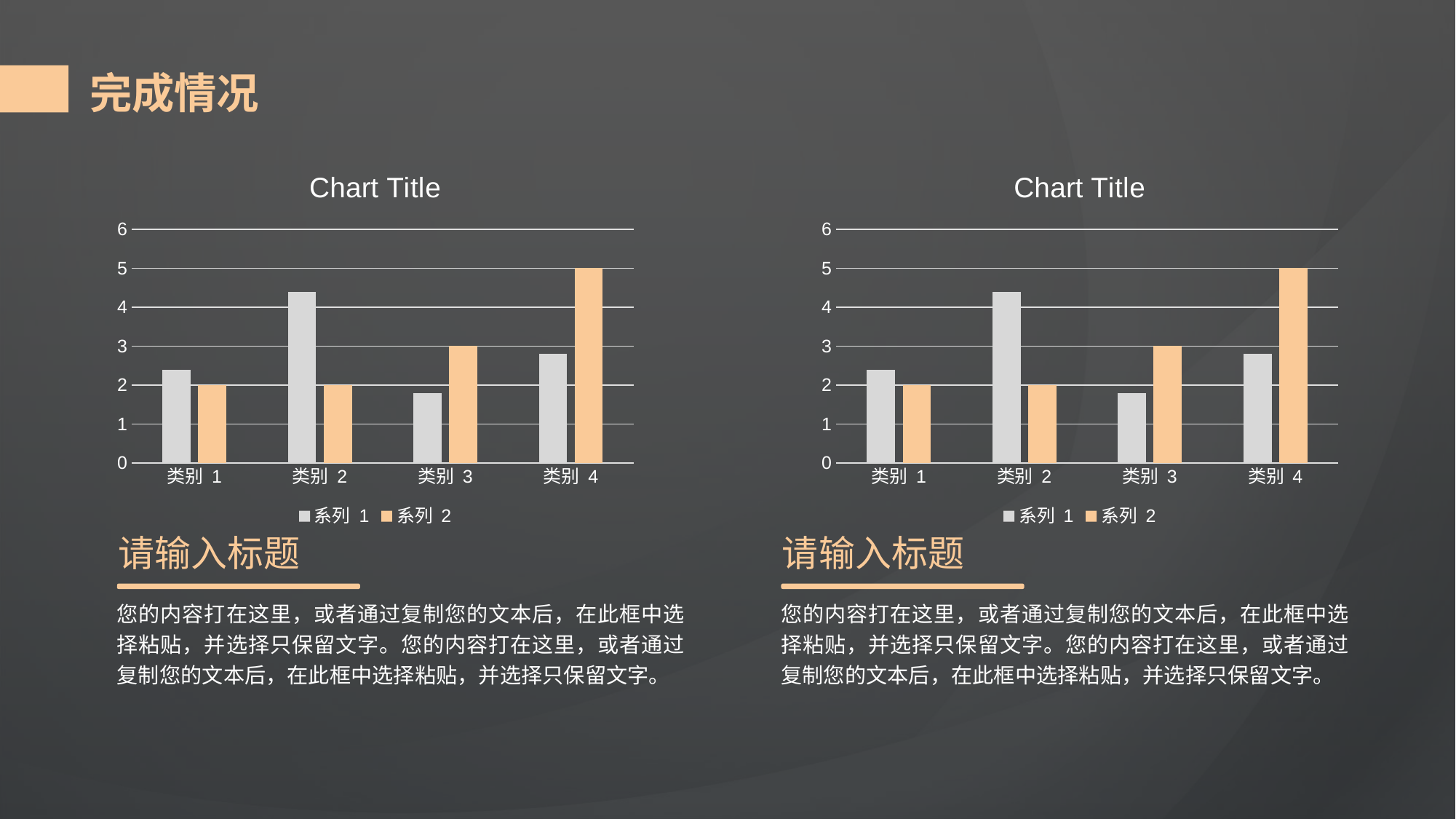

# 完成情况

### Chart:

| Category | 系列 1 | 系列 2 |
|---|---|---|
| 类别 1 | 2.4 | 2.0 |
| 类别 2 | 4.4 | 2.0 |
| 类别 3 | 1.8 | 3.0 |
| 类别 4 | 2.8 | 5.0 |

### Chart:

| Category | 系列 1 | 系列 2 |
|---|---|---|
| 类别 1 | 2.4 | 2.0 |
| 类别 2 | 4.4 | 2.0 |
| 类别 3 | 1.8 | 3.0 |
| 类别 4 | 2.8 | 5.0 |
请输入标题
请输入标题

您的内容打在这里，或者通过复制您的文本后，在此框中选择粘贴，并选择只保留文字。您的内容打在这里，或者通过复制您的文本后，在此框中选择粘贴，并选择只保留文字。
您的内容打在这里，或者通过复制您的文本后，在此框中选择粘贴，并选择只保留文字。您的内容打在这里，或者通过复制您的文本后，在此框中选择粘贴，并选择只保留文字。